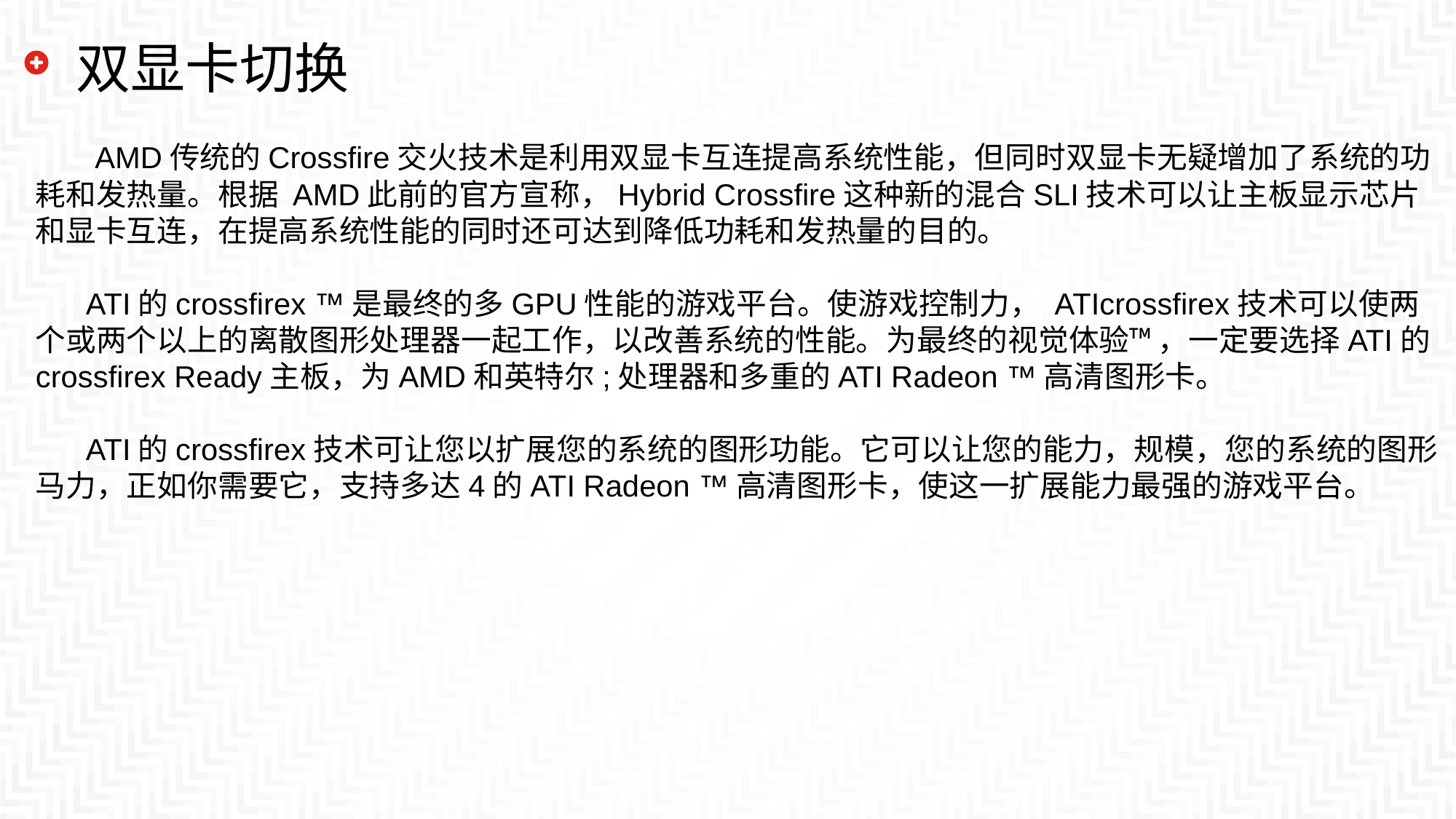

双显卡切换
      AMD传统的Crossfire交火技术是利用双显卡互连提高系统性能，但同时双显卡无疑增加了系统的功耗和发热量。根据 AMD此前的官方宣称，Hybrid Crossfire这种新的混合SLI技术可以让主板显示芯片和显卡互连，在提高系统性能的同时还可达到降低功耗和发热量的目的。

      ATI的crossfirex ™是最终的多GPU性能的游戏平台。使游戏控制力， ATIcrossfirex技术可以使两个或两个以上的离散图形处理器一起工作，以改善系统的性能。为最终的视觉体验™ ，一定要选择ATI的crossfirex Ready主板，为AMD和英特尔;处理器和多重的ATI Radeon ™高清图形卡。

      ATI的crossfirex技术可让您以扩展您的系统的图形功能。它可以让您的能力，规模，您的系统的图形马力，正如你需要它，支持多达4的ATI Radeon ™高清图形卡，使这一扩展能力最强的游戏平台。